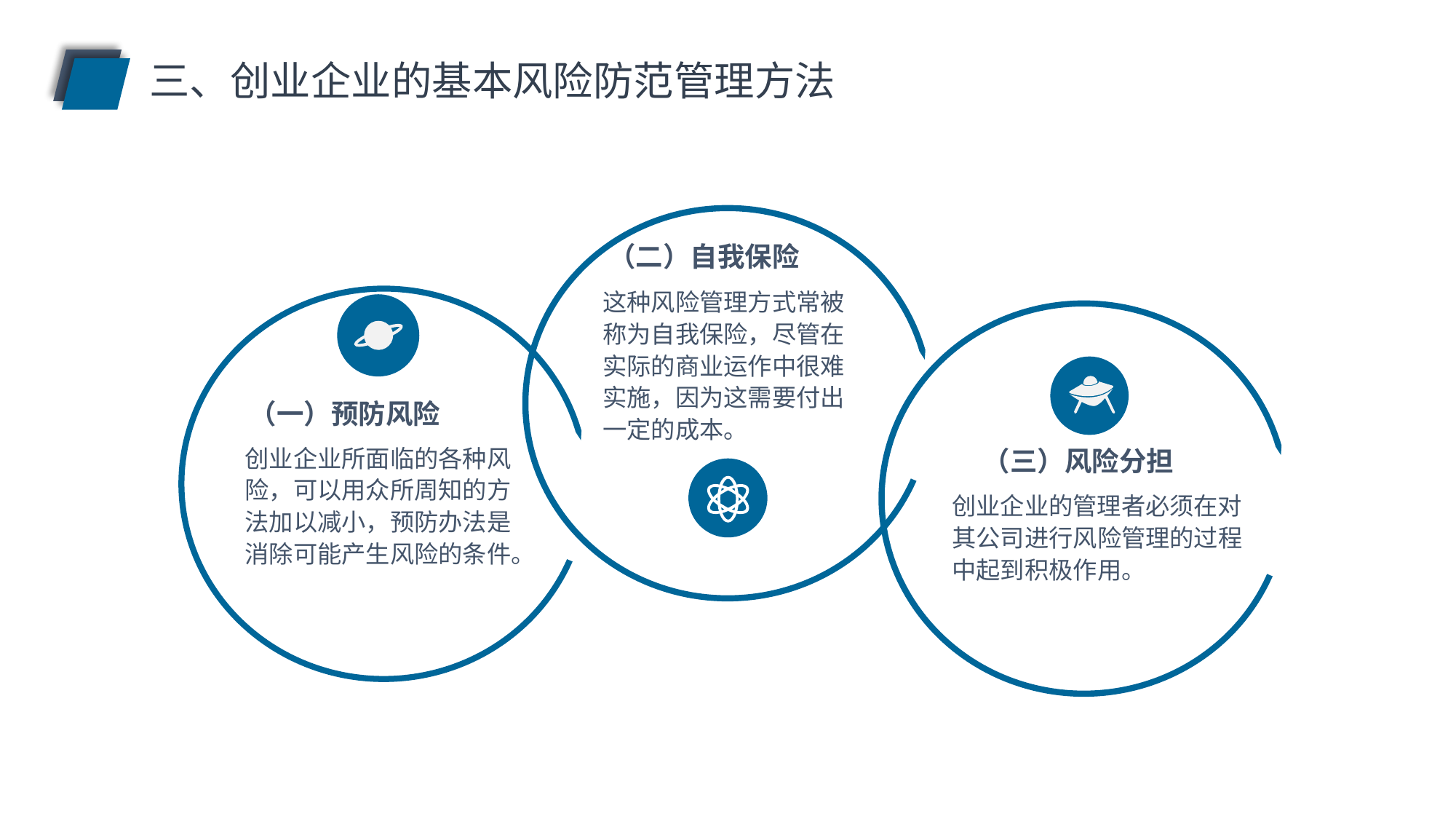

三、创业企业的基本风险防范管理方法

（二）自我保险
这种风险管理方式常被称为自我保险，尽管在实际的商业运作中很难实施，因为这需要付出一定的成本。

（一）预防风险
创业企业所面临的各种风险，可以用众所周知的方法加以减小，预防办法是消除可能产生风险的条件。
（三）风险分担
创业企业的管理者必须在对其公司进行风险管理的过程中起到积极作用。